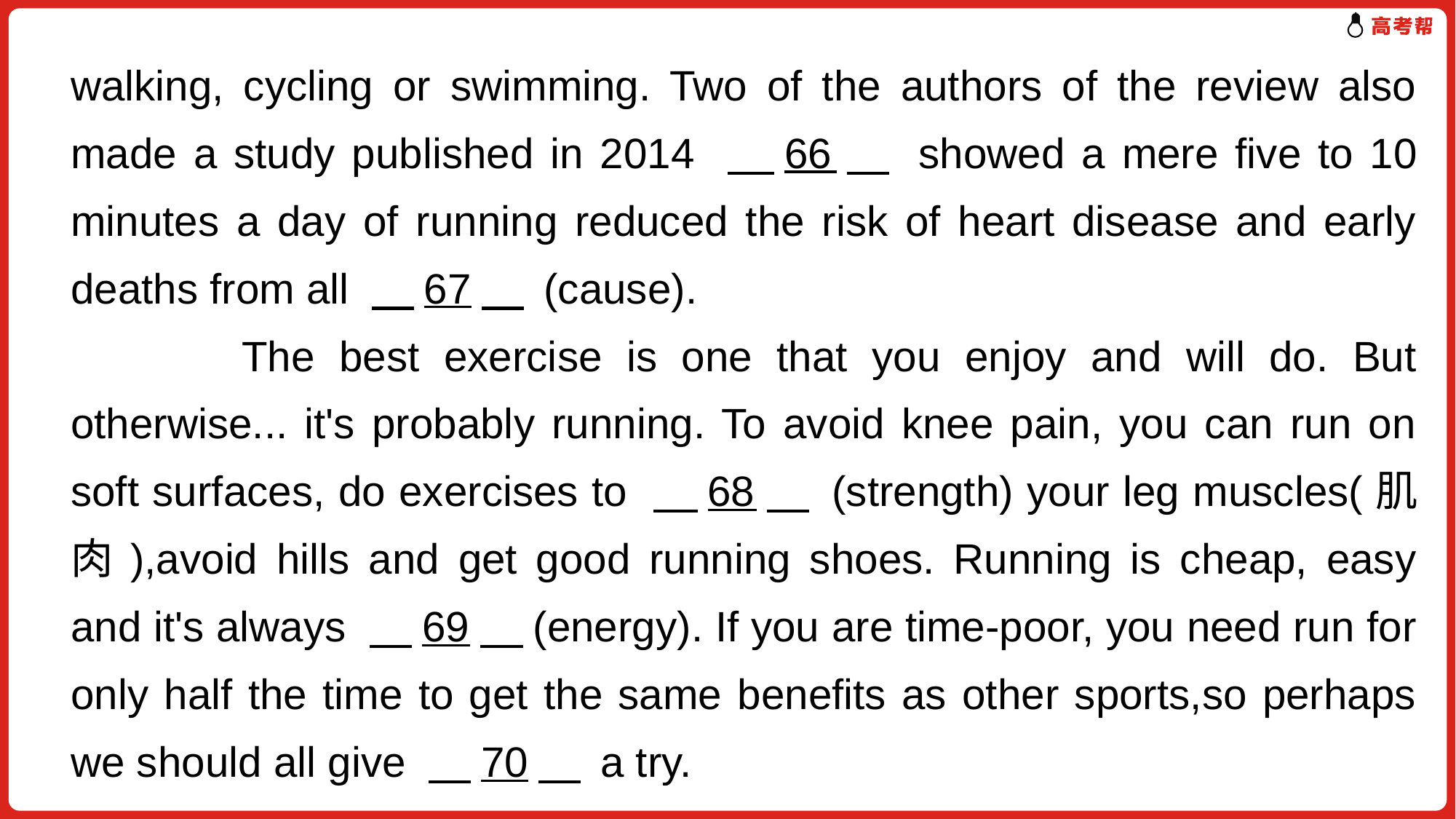

walking, cycling or swimming. Two of the authors of the review also made a study published in 2014 　66　 showed a mere five to 10 minutes a day of running reduced the risk of heart disease and early deaths from all 　67　 (cause).
       The best exercise is one that you enjoy and will do. But otherwise... it's probably running. To avoid knee pain, you can run on soft surfaces, do exercises to 　68　 (strength) your leg muscles(肌肉),avoid hills and get good running shoes. Running is cheap, easy and it's always 　69　(energy). If you are time-poor, you need run for only half the time to get the same benefits as other sports,so perhaps we should all give 　70　 a try.